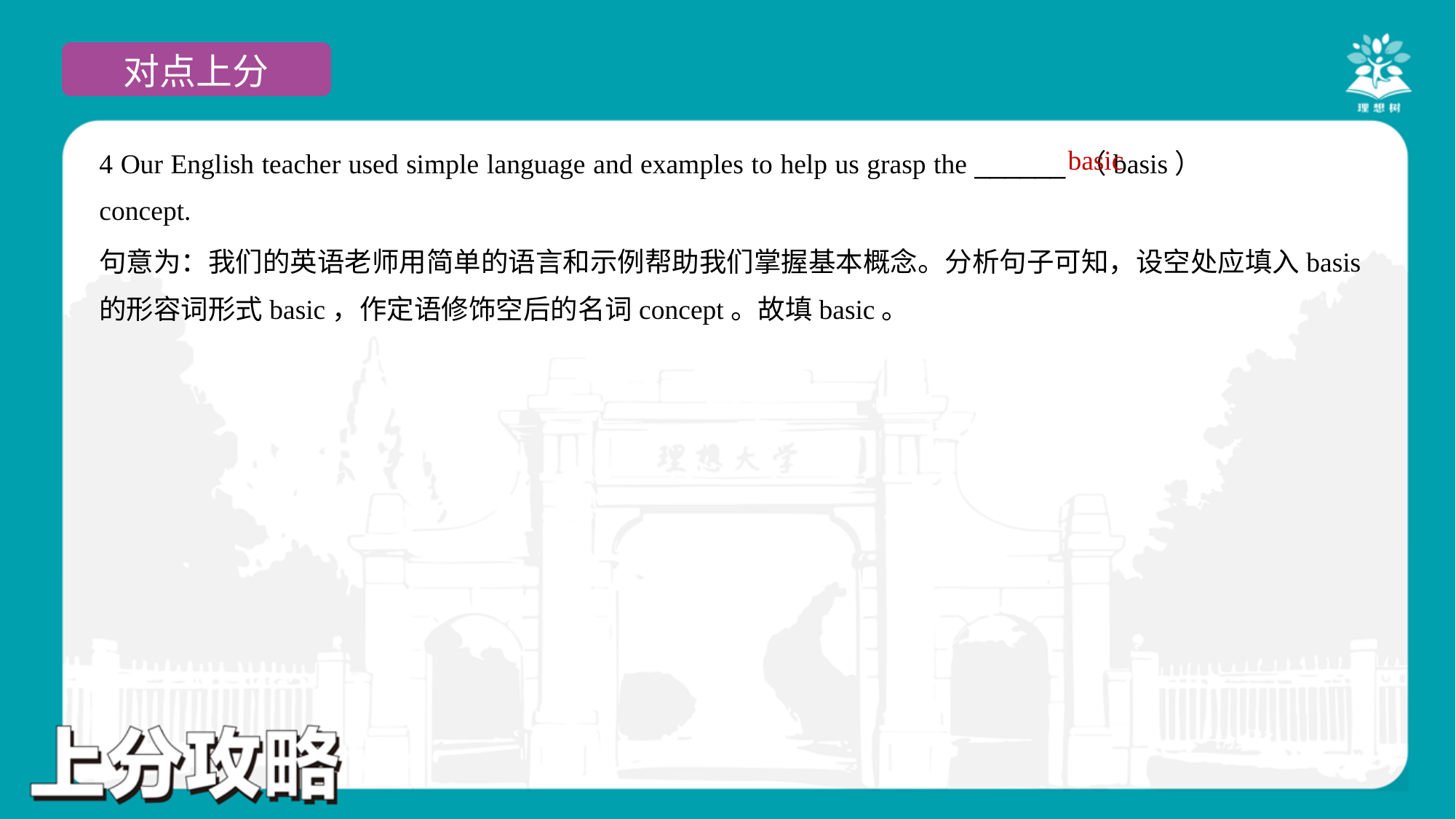

basic
4 Our English teacher used simple language and examples to help us grasp the ______ （basis）
concept.
句意为：我们的英语老师用简单的语言和示例帮助我们掌握基本概念。分析句子可知，设空处应填入basis
的形容词形式basic，作定语修饰空后的名词concept。故填basic。